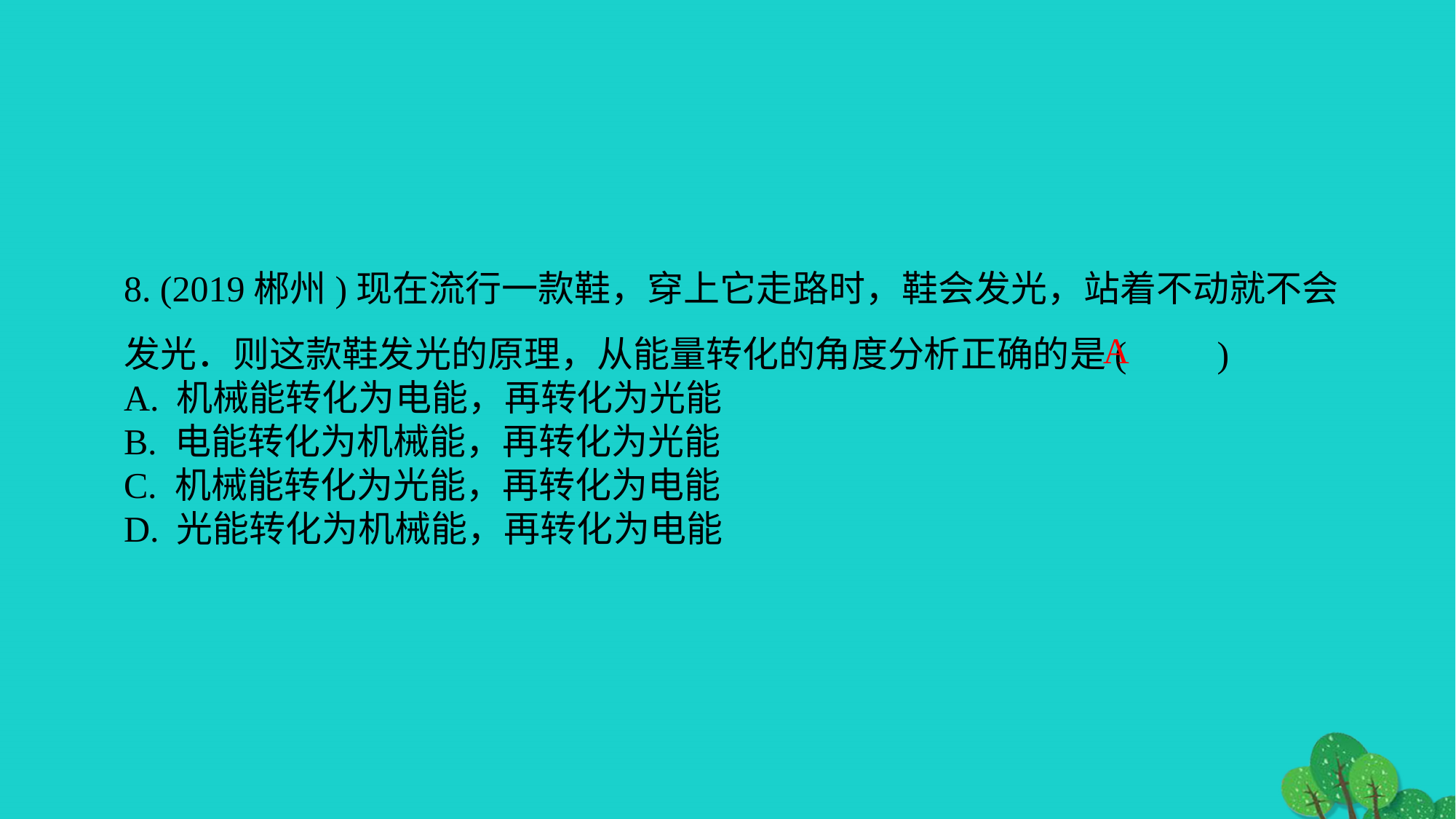

8. (2019郴州)现在流行一款鞋，穿上它走路时，鞋会发光，站着不动就不会发光．则这款鞋发光的原理，从能量转化的角度分析正确的是(　　)
A. 机械能转化为电能，再转化为光能
B. 电能转化为机械能，再转化为光能
C. 机械能转化为光能，再转化为电能
D. 光能转化为机械能，再转化为电能
 A